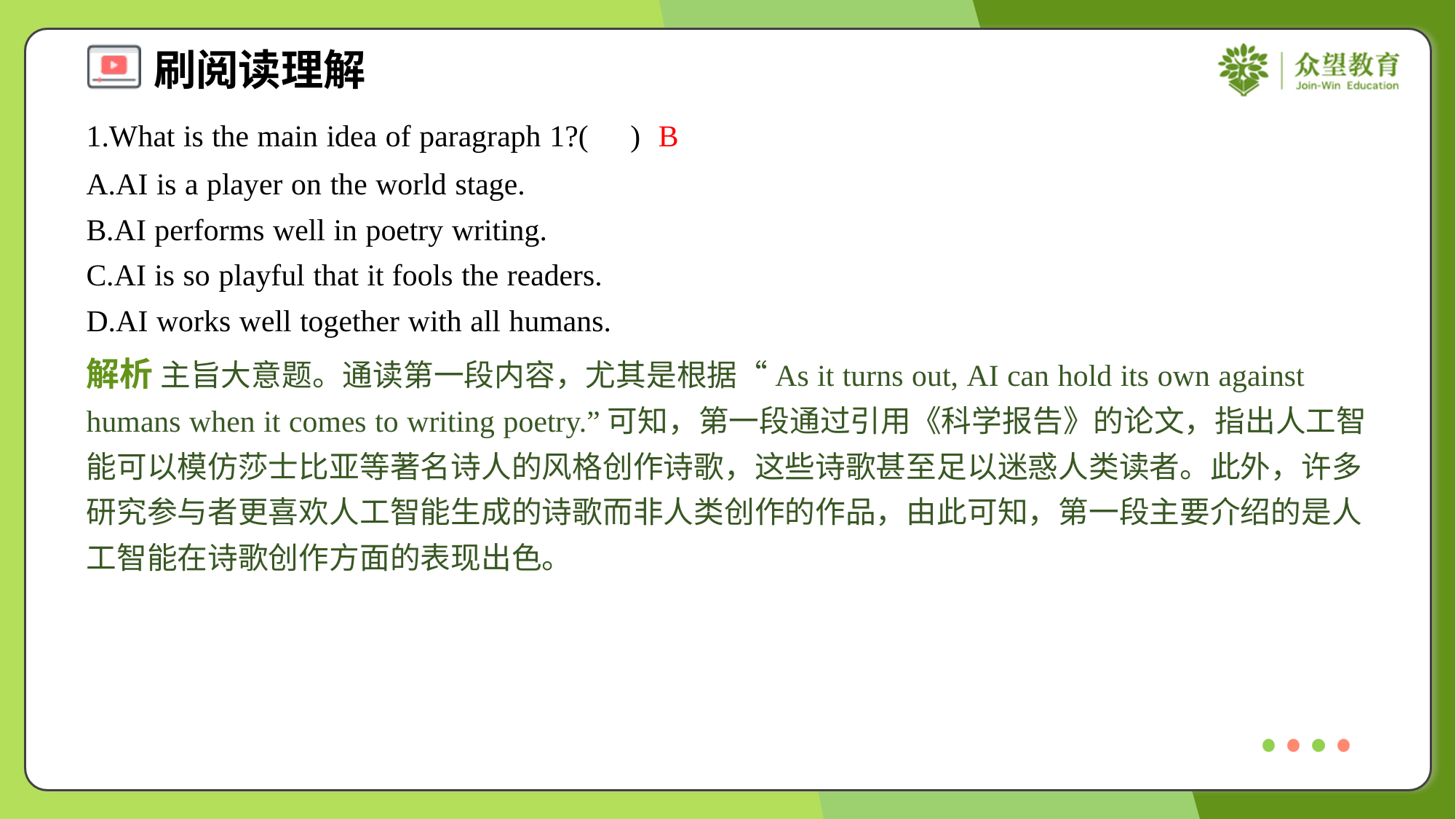

1.What is the main idea of paragraph 1?(     )
B
A.AI is a player on the world stage.
B.AI performs well in poetry writing.
C.AI is so playful that it fools the readers.
D.AI works well together with all humans.
解析 主旨大意题。通读第一段内容，尤其是根据“As it turns out, AI can hold its own against humans when it comes to writing poetry.”可知，第一段通过引用《科学报告》的论文，指出人工智能可以模仿莎士比亚等著名诗人的风格创作诗歌，这些诗歌甚至足以迷惑人类读者。此外，许多研究参与者更喜欢人工智能生成的诗歌而非人类创作的作品，由此可知，第一段主要介绍的是人工智能在诗歌创作方面的表现出色。